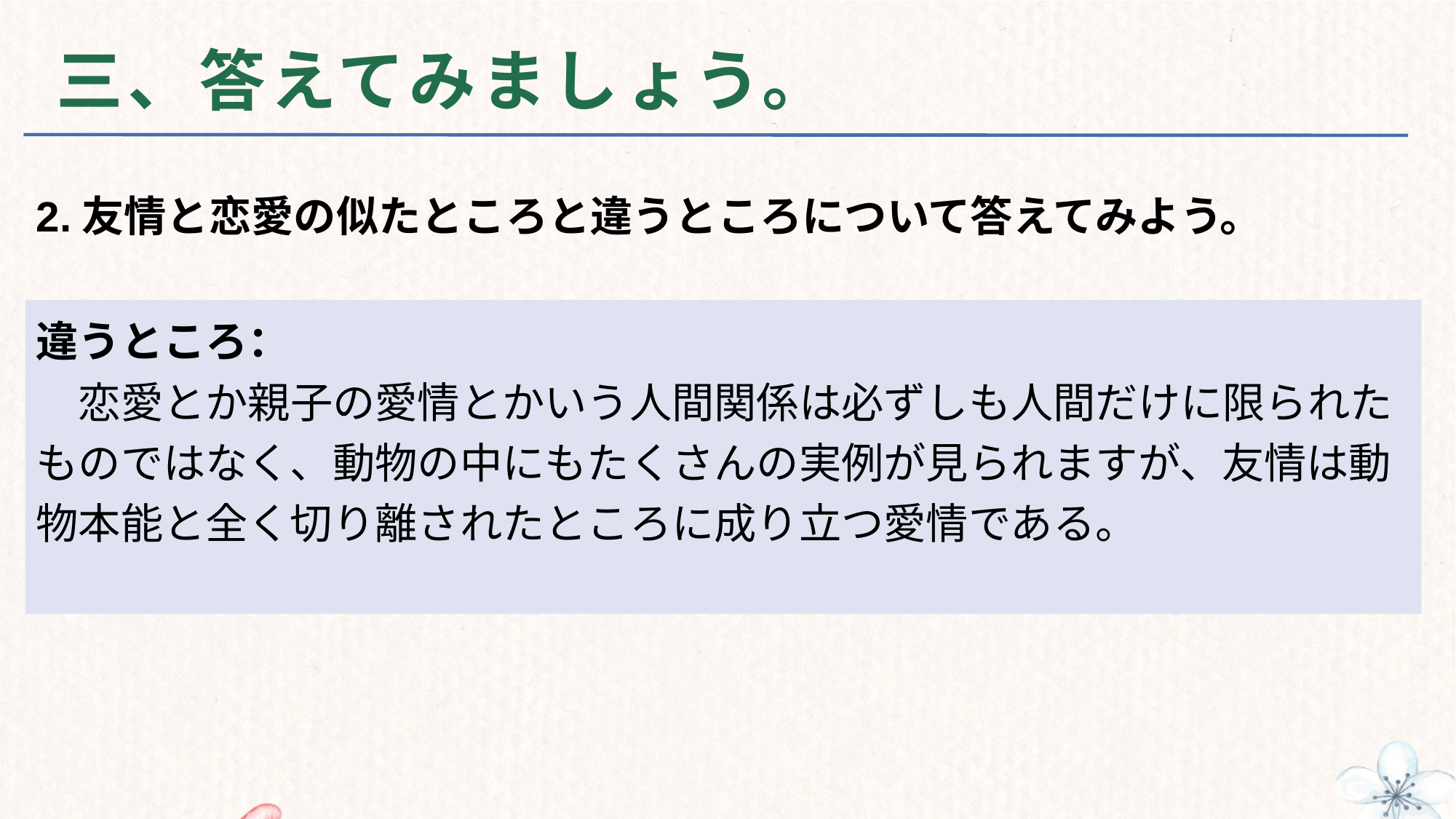

# 三、答えてみましょう。
2.友情と恋愛の似たところと違うところについて答えてみよう。

違うところ：
　恋愛とか親子の愛情とかいう人間関係は必ずしも人間だけに限られたものではなく、動物の中にもたくさんの実例が見られますが、友情は動物本能と全く切り離されたところに成り立つ愛情である。